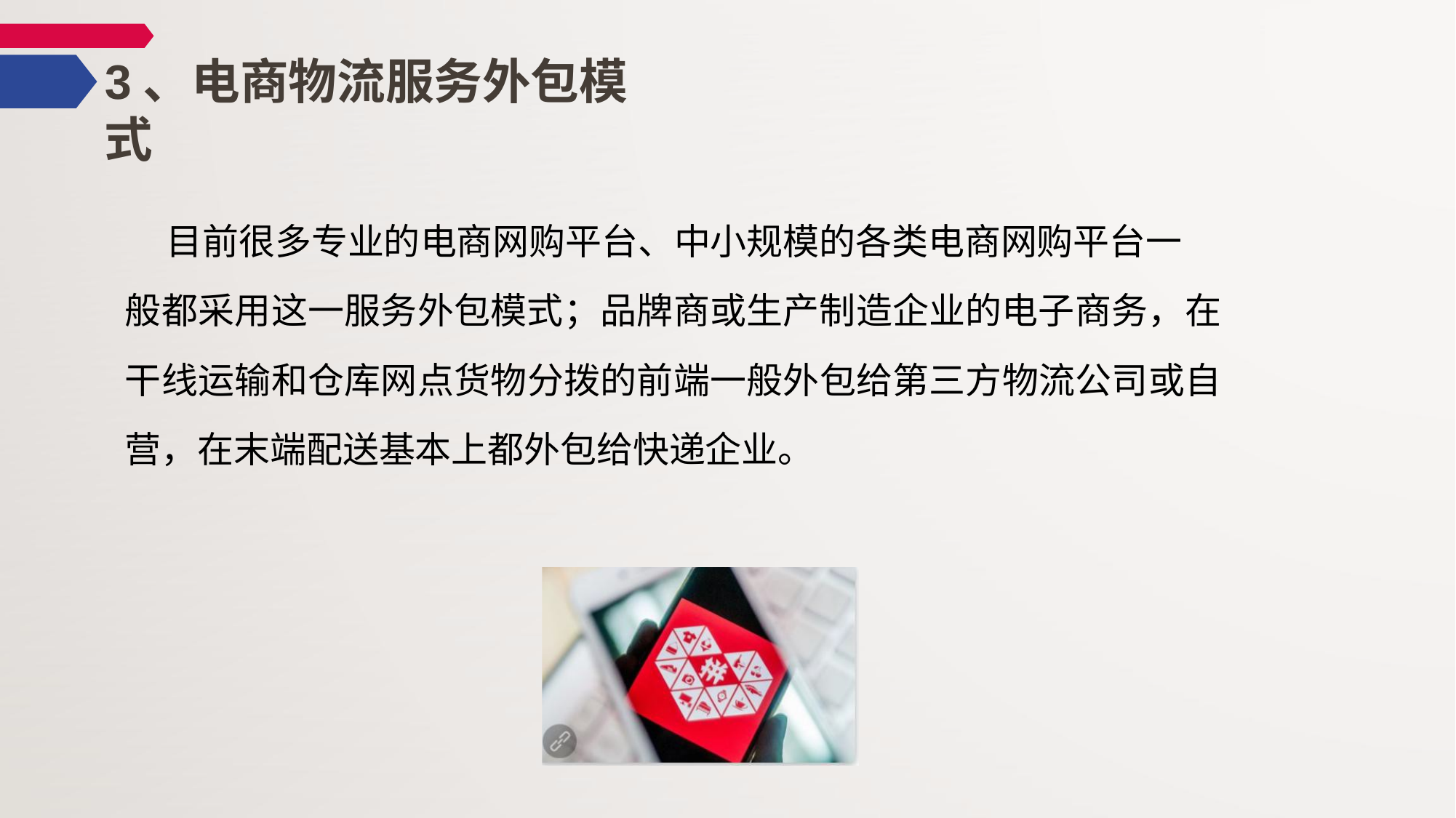

# 3、电商物流服务外包模式
    目前很多专业的电商网购平台、中小规模的各类电商网购平台一
般都采用这一服务外包模式；品牌商或生产制造企业的电子商务，在 干线运输和仓库网点货物分拨的前端一般外包给第三方物流公司或自 营，在末端配送基本上都外包给快递企业。